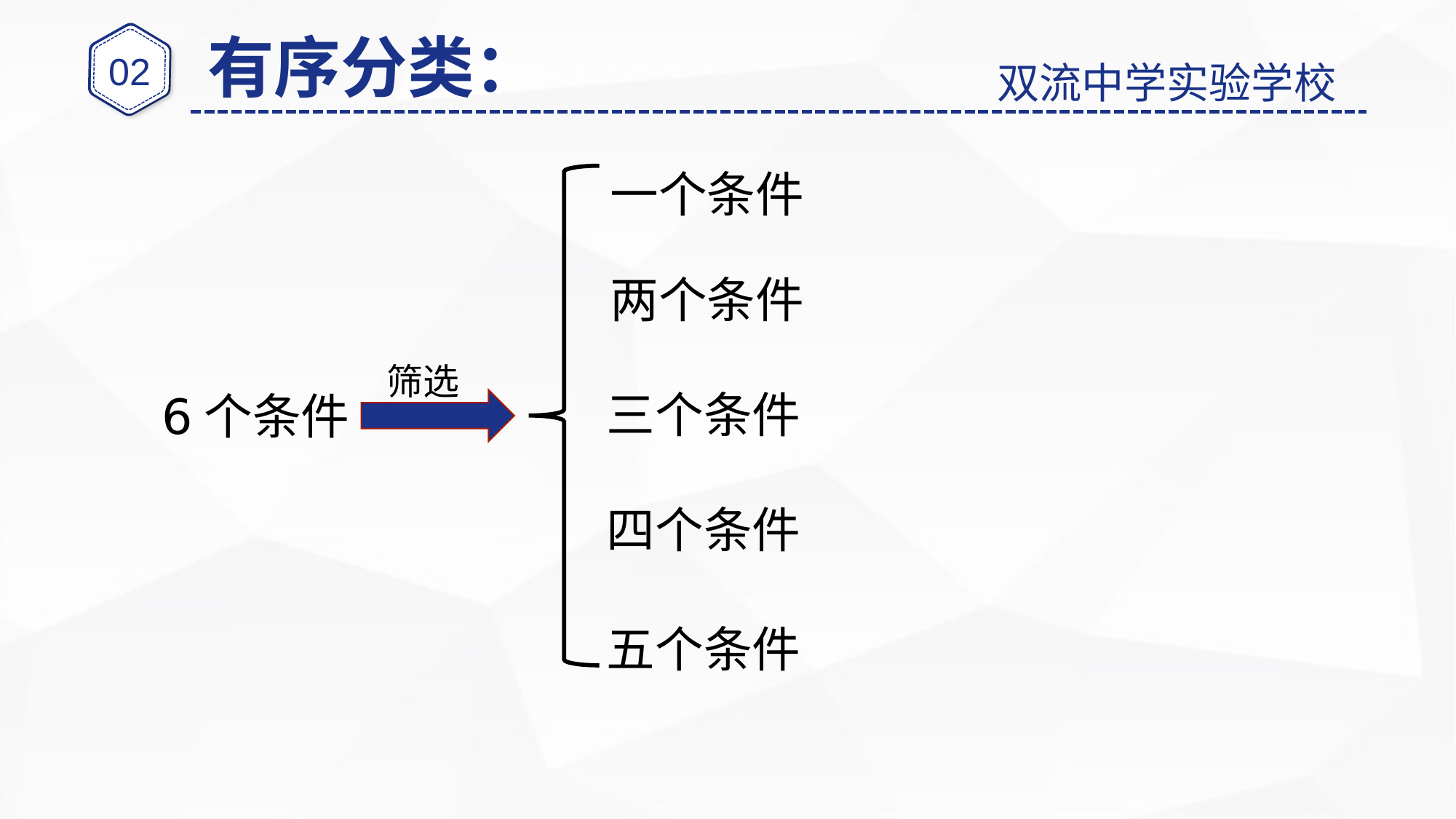

有序分类：

02
双流中学实验学校
一个条件

两个条件
筛选
三个条件
6个条件

四个条件
五个条件